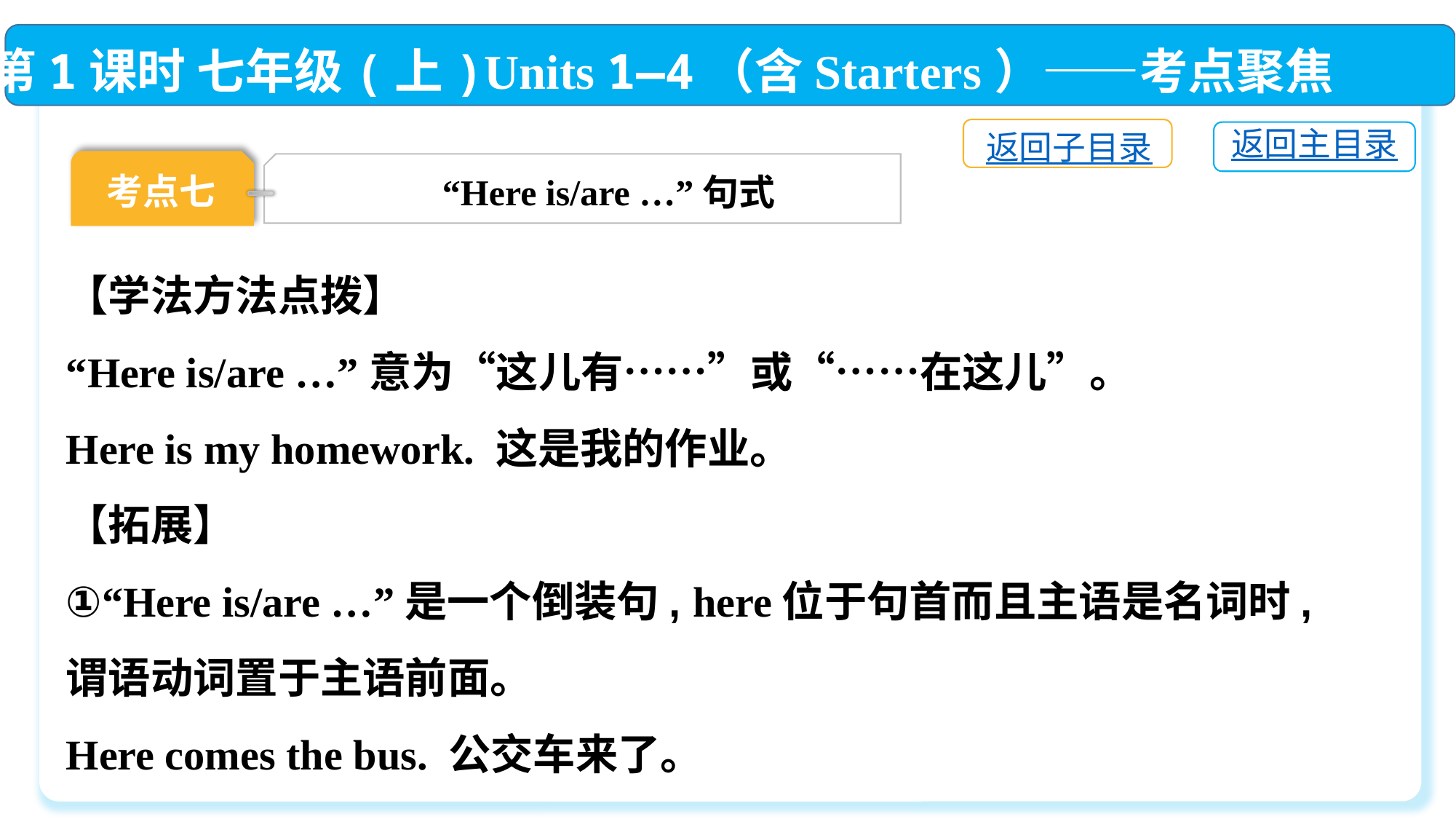

第1课时 七年级(上)Units 1—4（含Starters）——考点聚焦

返回子目录
返回主目录
考点七
“Here is/are …”句式

【学法方法点拨】
“Here is/are …”意为“这儿有……”或“……在这儿”。
Here is my homework. 这是我的作业。
【拓展】
①“Here is/are …”是一个倒装句, here位于句首而且主语是名词时,谓语动词置于主语前面。
Here comes the bus. 公交车来了。